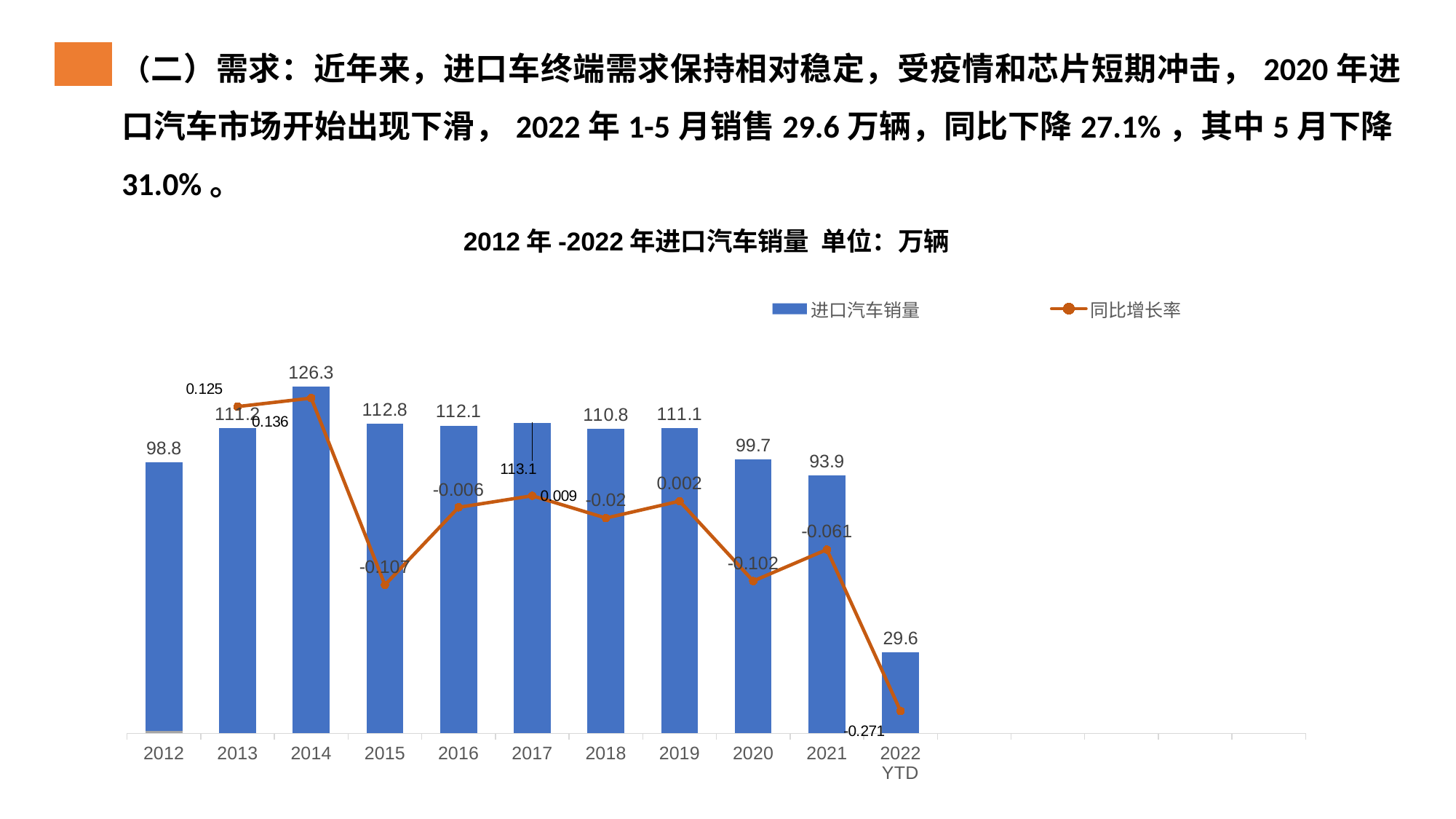

（二）需求：近年来，进口车终端需求保持相对稳定，受疫情和芯片短期冲击，2020年进口汽车市场开始出现下滑，2022年1-5月销售29.6万辆，同比下降27.1%，其中5月下降31.0%。

2012年-2022年进口汽车销量  单位：万辆

[unsupported chart]